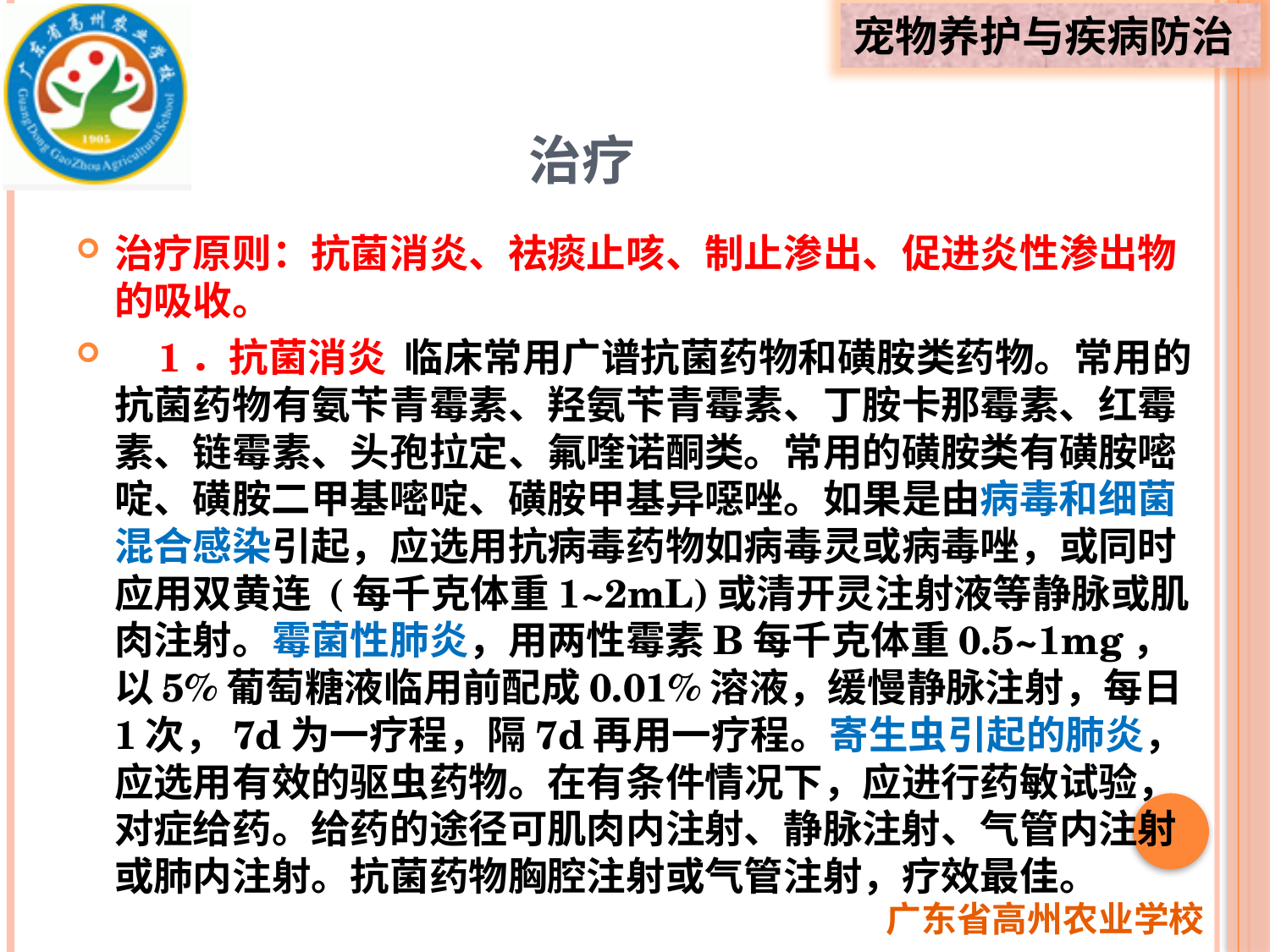

# 治疗
治疗原则：抗菌消炎、祛痰止咳、制止渗出、促进炎性渗出物的吸收。
    1．抗菌消炎  临床常用广谱抗菌药物和磺胺类药物。常用的抗菌药物有氨苄青霉素、羟氨苄青霉素、丁胺卡那霉素、红霉素、链霉素、头孢拉定、氟喹诺酮类。常用的磺胺类有磺胺嘧啶、磺胺二甲基嘧啶、磺胺甲基异噁唑。如果是由病毒和细菌混合感染引起，应选用抗病毒药物如病毒灵或病毒唑，或同时应用双黄连 (每千克体重1~2mL)或清开灵注射液等静脉或肌肉注射。霉菌性肺炎，用两性霉素B每千克体重0.5~1mg，以5%葡萄糖液临用前配成0.01%溶液，缓慢静脉注射，每日1次，7d为一疗程，隔7d再用一疗程。寄生虫引起的肺炎，应选用有效的驱虫药物。在有条件情况下，应进行药敏试验，对症给药。给药的途径可肌肉内注射、静脉注射、气管内注射或肺内注射。抗菌药物胸腔注射或气管注射，疗效最佳。